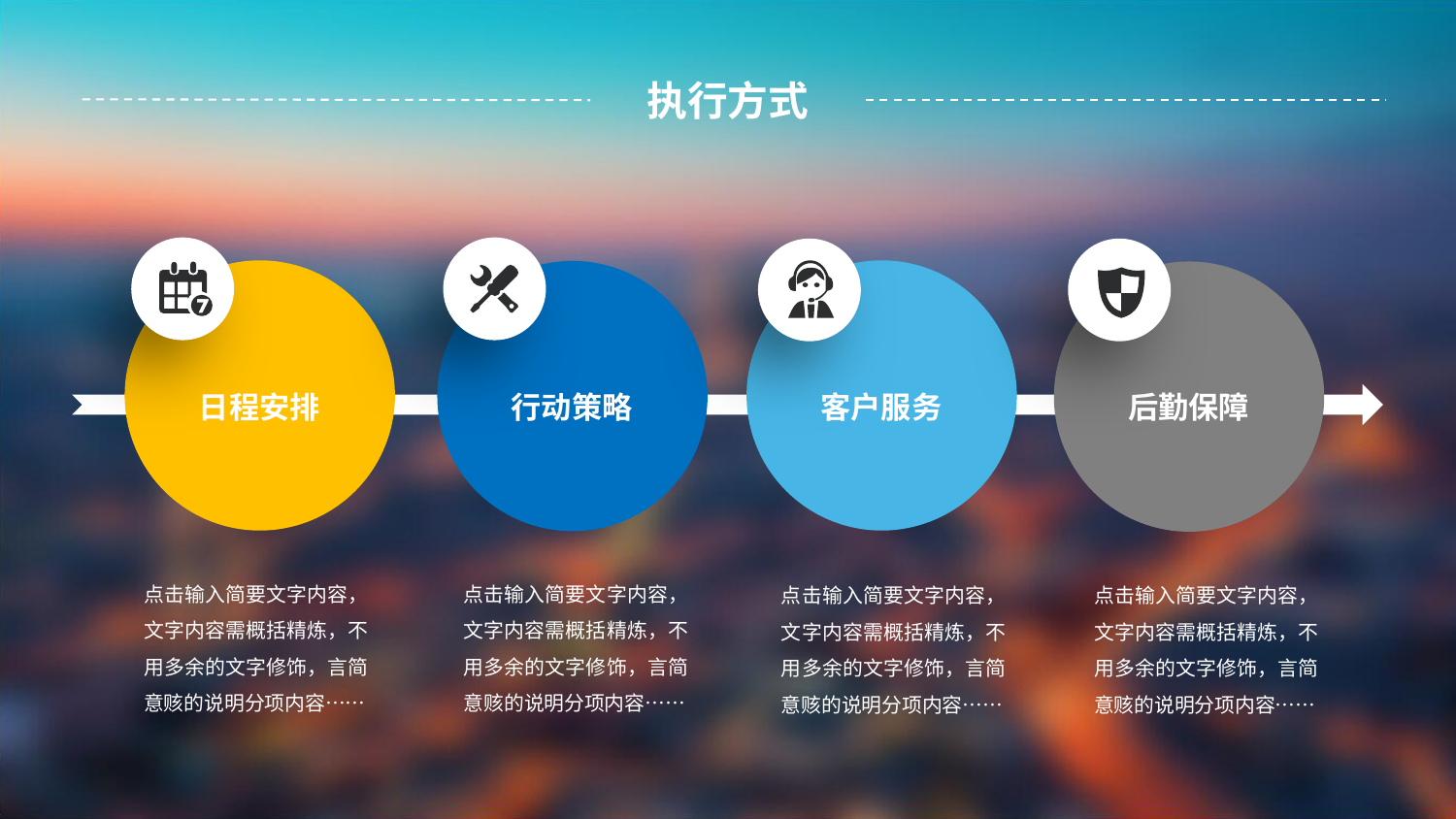

执行方式

日程安排

客户服务

行动策略

后勤保障

点击输入简要文字内容，文字内容需概括精炼，不用多余的文字修饰，言简意赅的说明分项内容……
点击输入简要文字内容，文字内容需概括精炼，不用多余的文字修饰，言简意赅的说明分项内容……
点击输入简要文字内容，文字内容需概括精炼，不用多余的文字修饰，言简意赅的说明分项内容……
点击输入简要文字内容，文字内容需概括精炼，不用多余的文字修饰，言简意赅的说明分项内容……